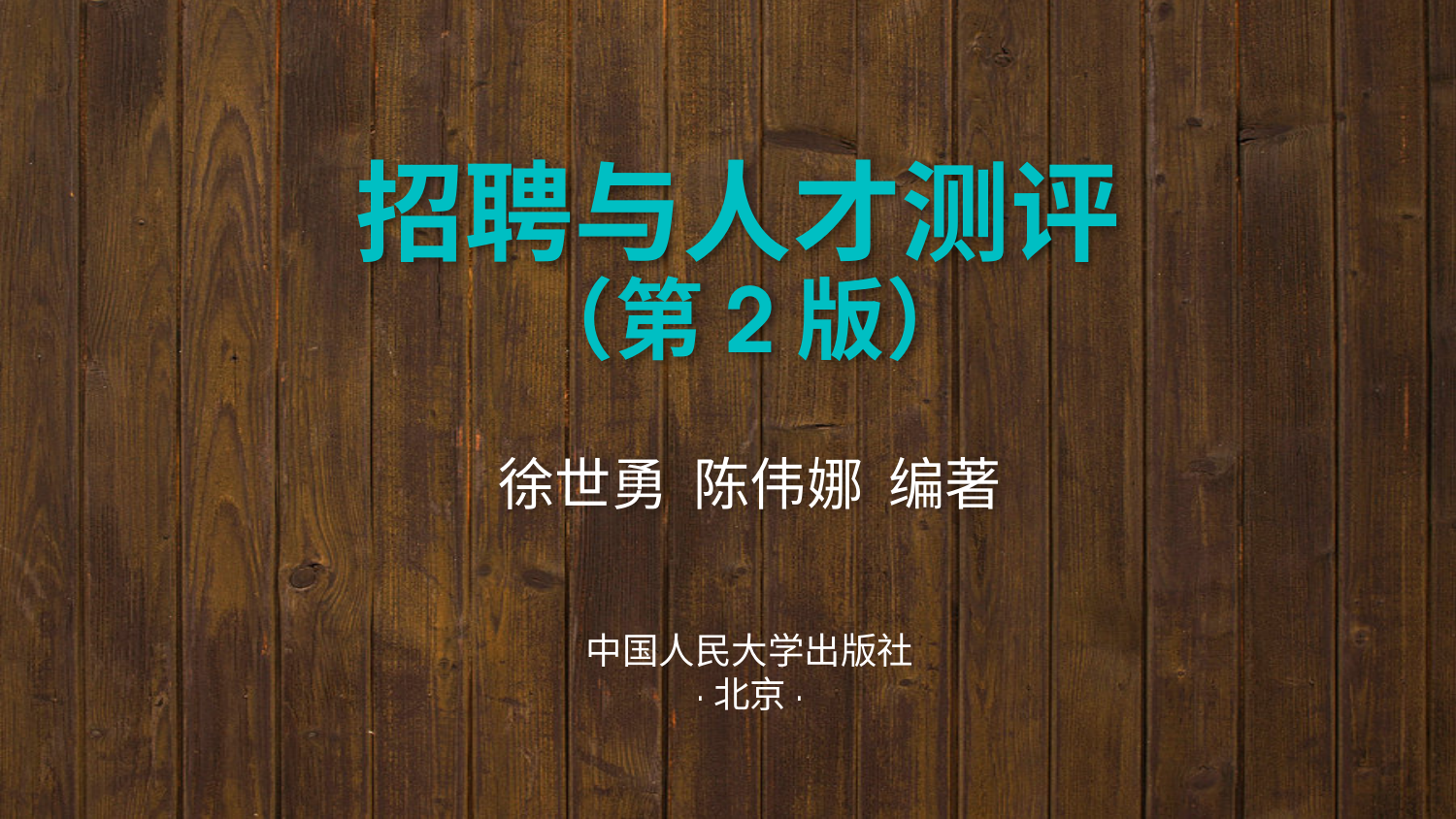

招聘与人才测评
（第2版）
徐世勇  陈伟娜  编著
中国人民大学出版社
·北京·